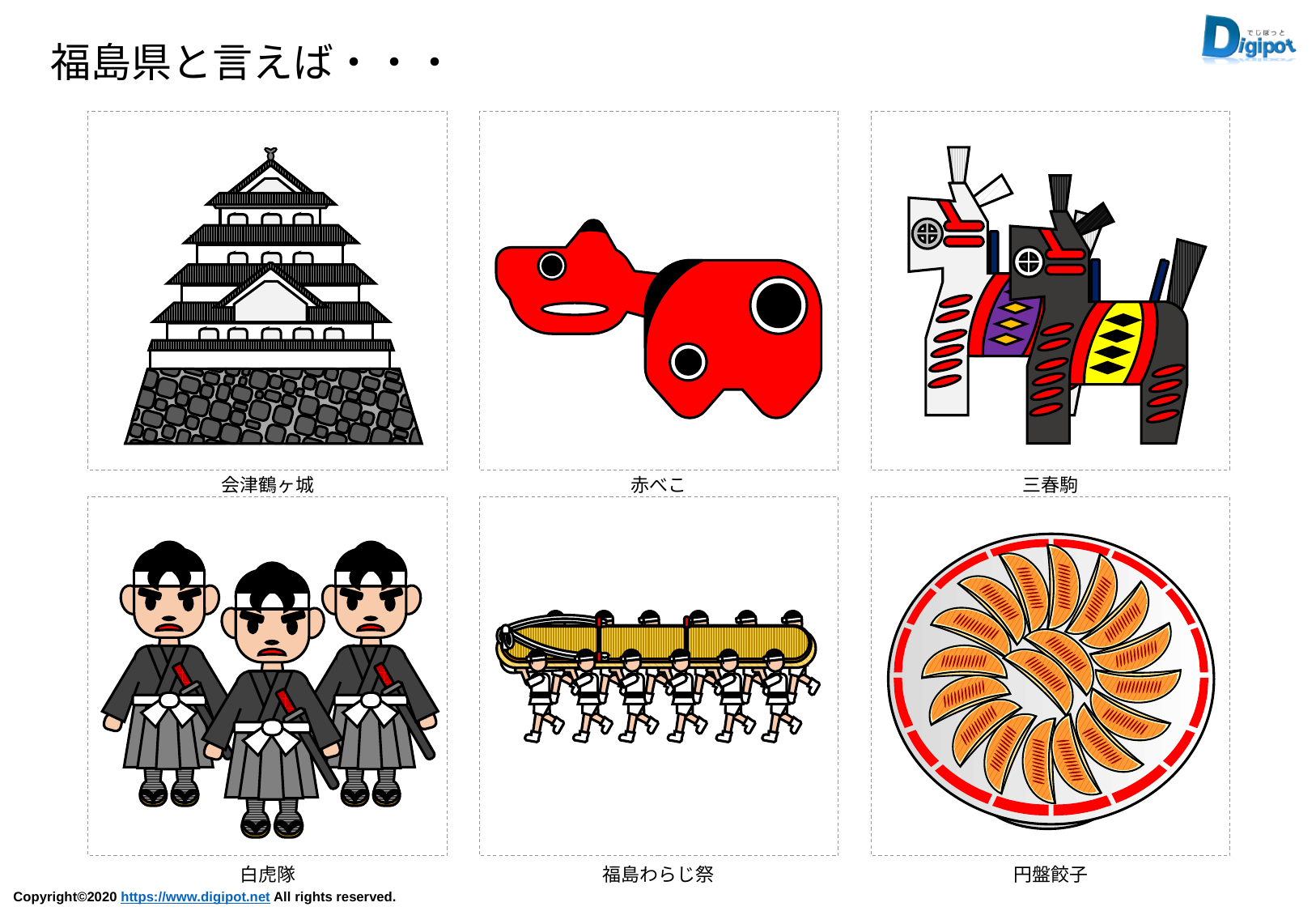

福島県と言えば・・・

会津鶴ヶ城
赤べこ
三春駒

白虎隊
福島わらじ祭
円盤餃子